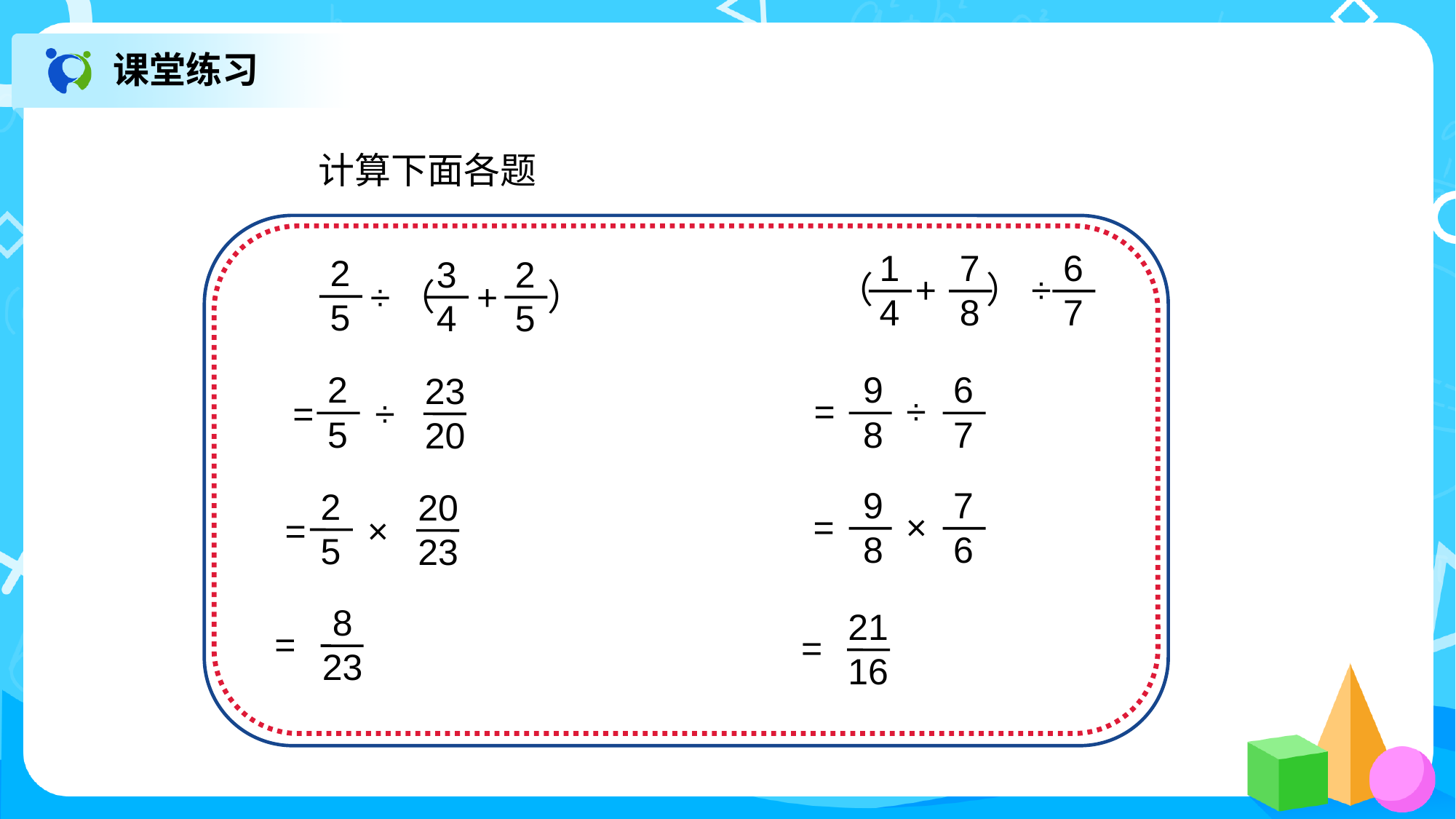

课堂练习
计算下面各题

1
4

7
8

6
7

（    +    ）÷
2
5

3
4

2
5

÷（    +    ）
2
5

23
20

=      ÷
9
8

6
7

=       ÷
9
8

7
6

=       ×
2
5

20
23

=      ×
 8
23

=
 21
 16

=